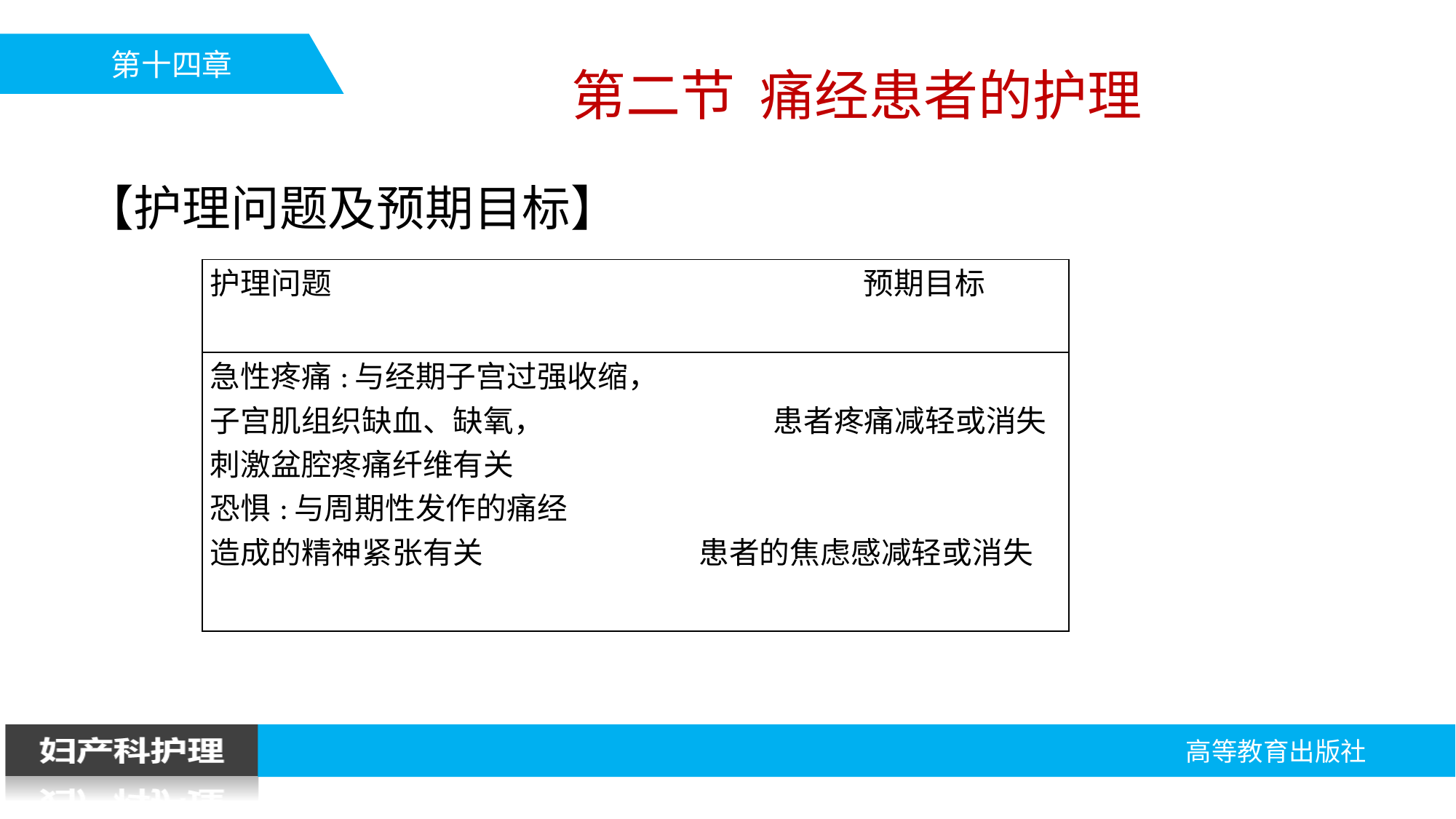

第二节  痛经患者的护理

【护理问题及预期目标】

| 护理问题 预期目标 |
| --- |
| 急性疼痛:与经期子宫过强收缩， 子宫肌组织缺血、缺氧， 患者疼痛减轻或消失 刺激盆腔疼痛纤维有关 恐惧:与周期性发作的痛经 造成的精神紧张有关 患者的焦虑感减轻或消失 |